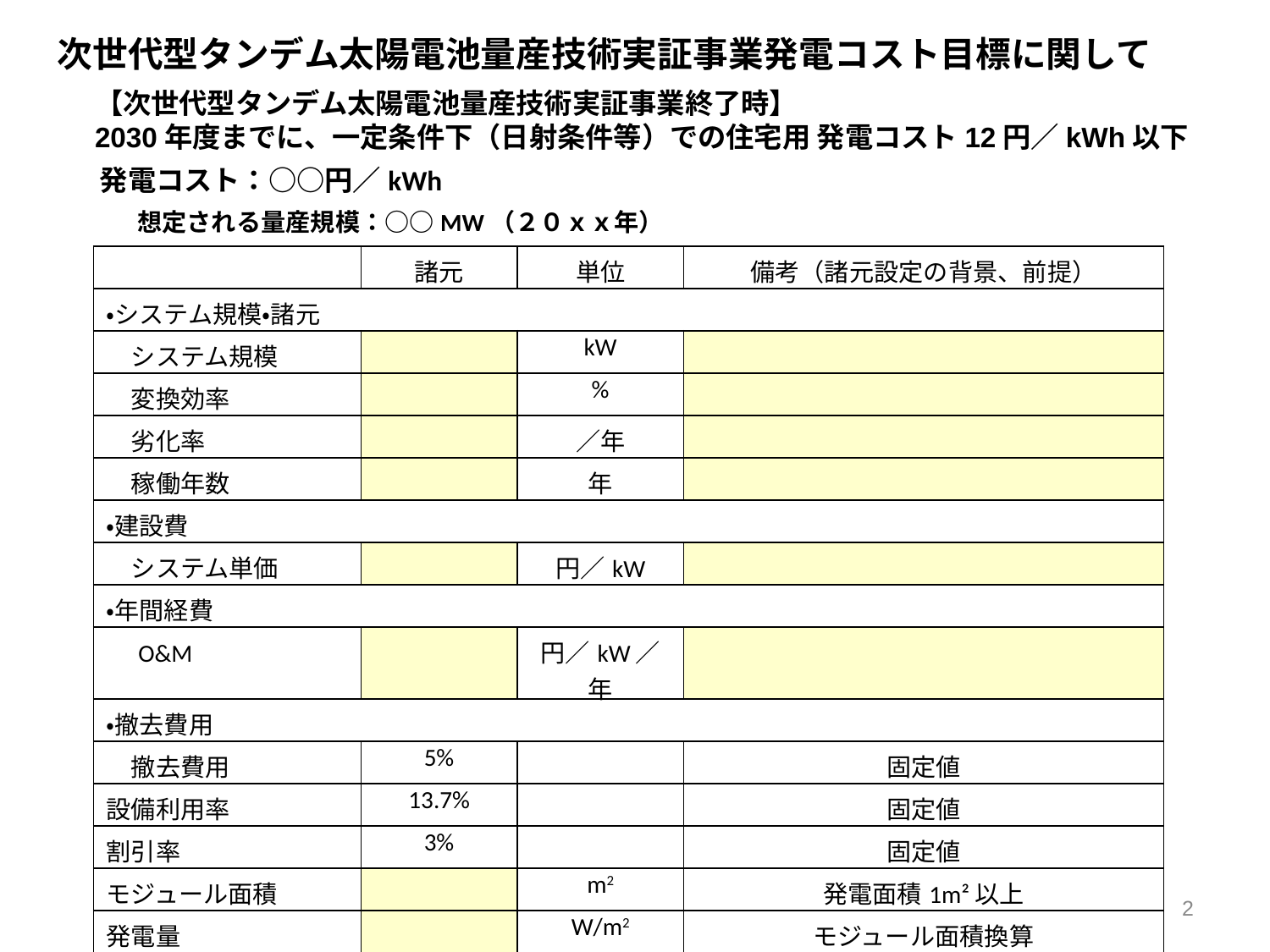

次世代型タンデム太陽電池量産技術実証事業発電コスト目標に関して
【次世代型タンデム太陽電池量産技術実証事業終了時】
2030年度までに、一定条件下（日射条件等）での住宅用 発電コスト12円／kWh以下
発電コスト：○○円／kWh
想定される量産規模：○○MW（２０ｘｘ年）
|  | 諸元 | 単位 | 備考（諸元設定の背景、前提） |
| --- | --- | --- | --- |
| ・システム規模・諸元 |  |  |  |
| システム規模 |  | kW |  |
| 変換効率 |  | % |  |
| 劣化率 |  | ／年 |  |
| 稼働年数 |  | 年 |  |
| ・建設費 |  |  |  |
| システム単価 |  | 円／kW |  |
| ・年間経費 |  |  |  |
| O&M |  | 円／kW／年 |  |
| ・撤去費用 |  |  |  |
| 撤去費用 | 5% |  | 固定値 |
| 設備利用率 | 13.7% |  | 固定値 |
| 割引率 | 3% |  | 固定値 |
| モジュール面積 |  | m2 | 発電面積1m²以上 |
| 発電量 |  | W/m2 | モジュール面積換算 |
2